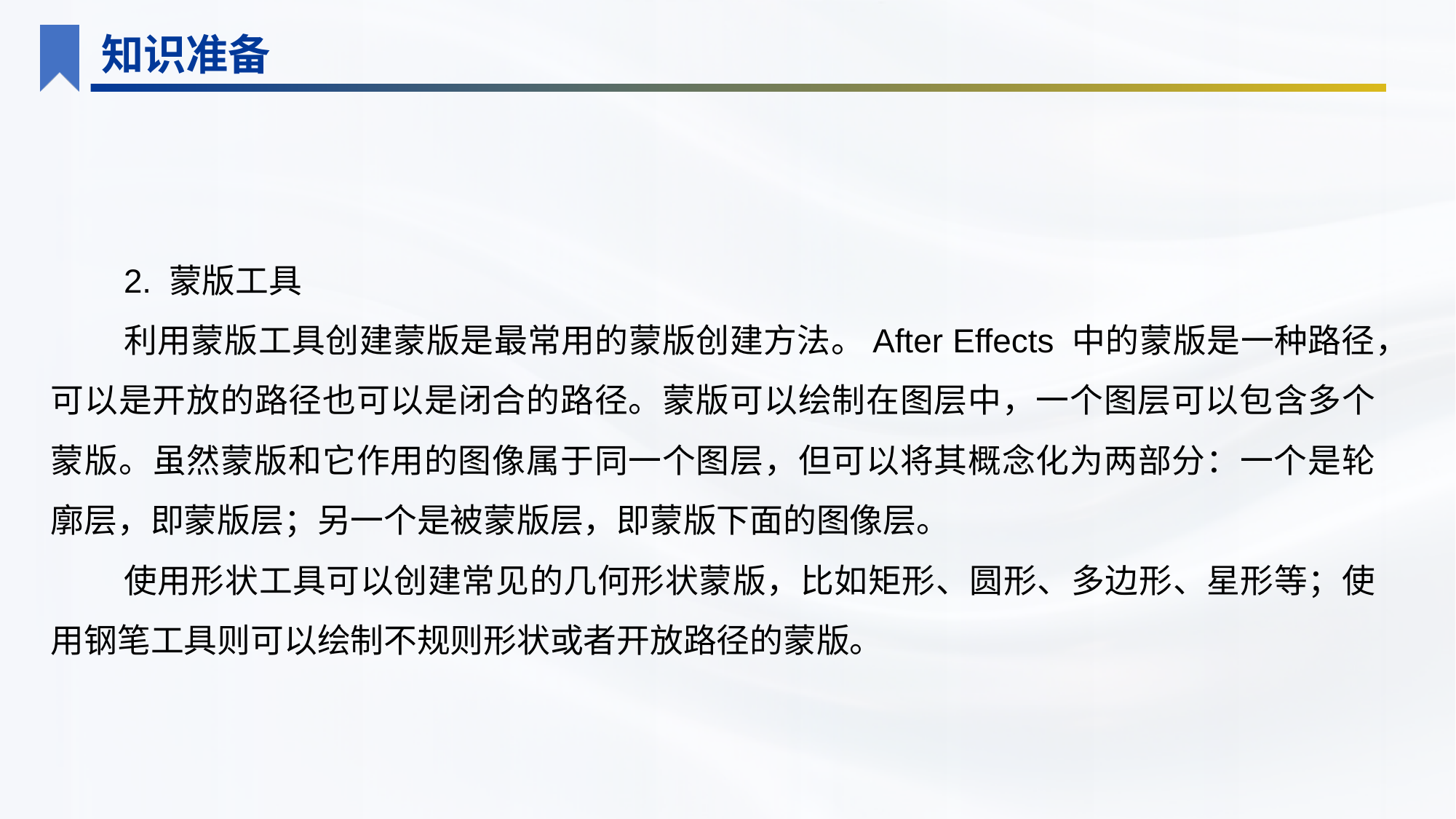

知识准备
2. 蒙版工具
利用蒙版工具创建蒙版是最常用的蒙版创建方法。After Effects 中的蒙版是一种路径，可以是开放的路径也可以是闭合的路径。蒙版可以绘制在图层中，一个图层可以包含多个蒙版。虽然蒙版和它作用的图像属于同一个图层，但可以将其概念化为两部分：一个是轮廓层，即蒙版层；另一个是被蒙版层，即蒙版下面的图像层。
使用形状工具可以创建常见的几何形状蒙版，比如矩形、圆形、多边形、星形等；使用钢笔工具则可以绘制不规则形状或者开放路径的蒙版。